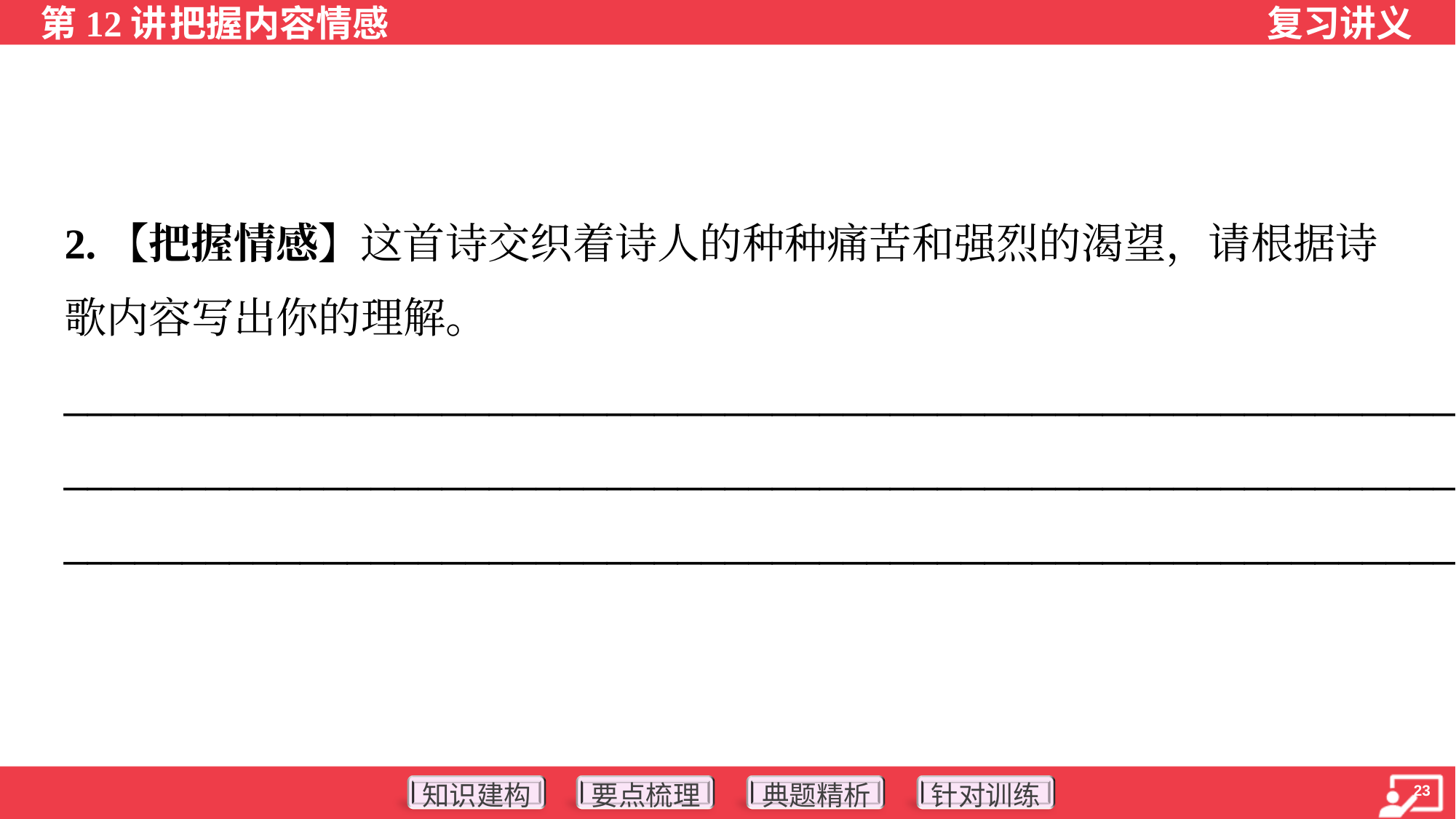

2.【把握情感】这首诗交织着诗人的种种痛苦和强烈的渴望，请根据诗
歌内容写出你的理解。
______________________________________________________________
______________________________________________________________
______________________________________________________________